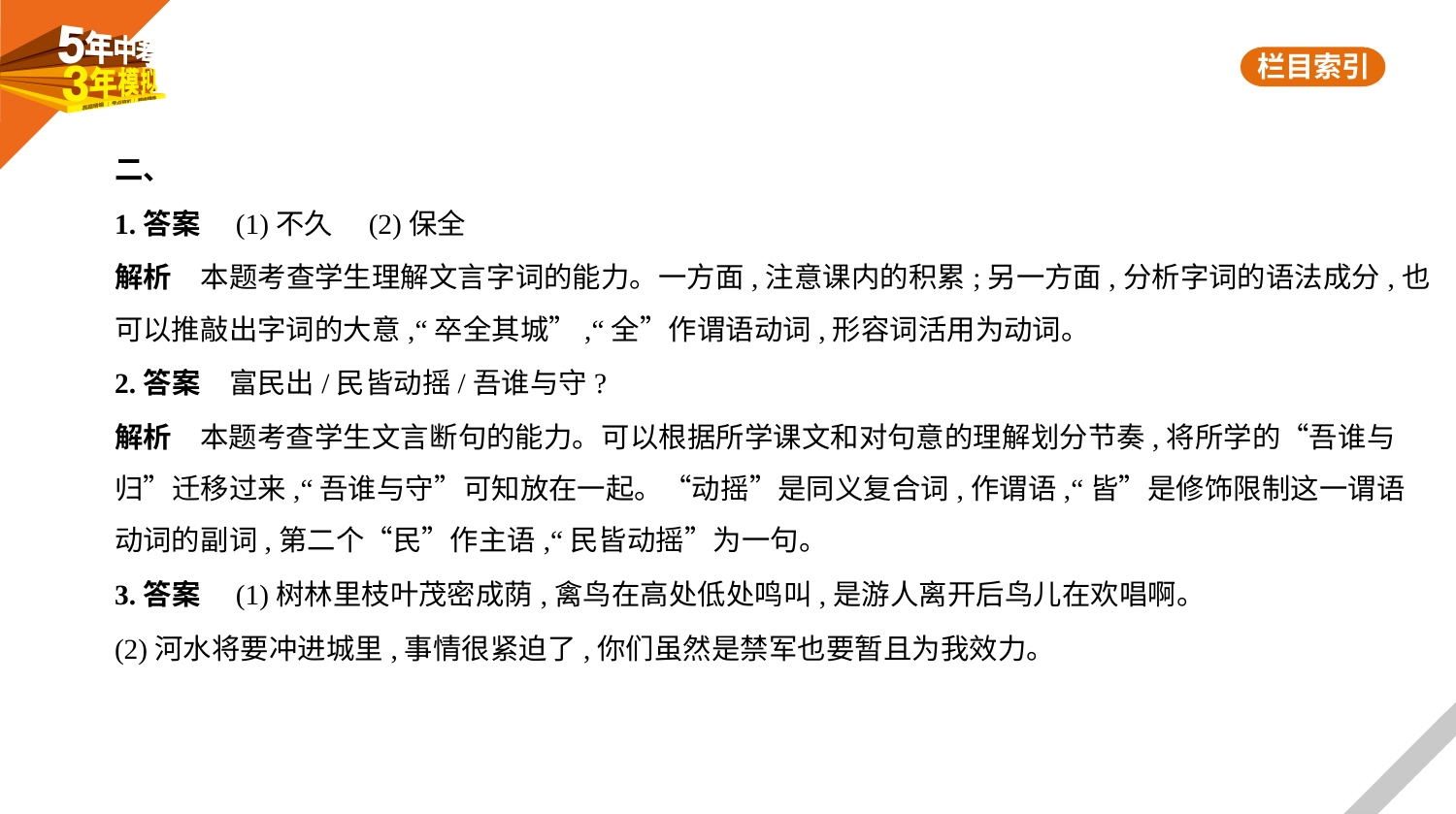

二、
1.答案　(1)不久　(2)保全
解析　本题考查学生理解文言字词的能力。一方面,注意课内的积累;另一方面,分析字词的语法成分,也
可以推敲出字词的大意,“卒全其城”,“全”作谓语动词,形容词活用为动词。
2.答案　富民出/民皆动摇/吾谁与守?
解析　本题考查学生文言断句的能力。可以根据所学课文和对句意的理解划分节奏,将所学的“吾谁与
归”迁移过来,“吾谁与守”可知放在一起。“动摇”是同义复合词,作谓语,“皆”是修饰限制这一谓语
动词的副词,第二个“民”作主语,“民皆动摇”为一句。
3.答案　(1)树林里枝叶茂密成荫,禽鸟在高处低处鸣叫,是游人离开后鸟儿在欢唱啊。
(2)河水将要冲进城里,事情很紧迫了,你们虽然是禁军也要暂且为我效力。